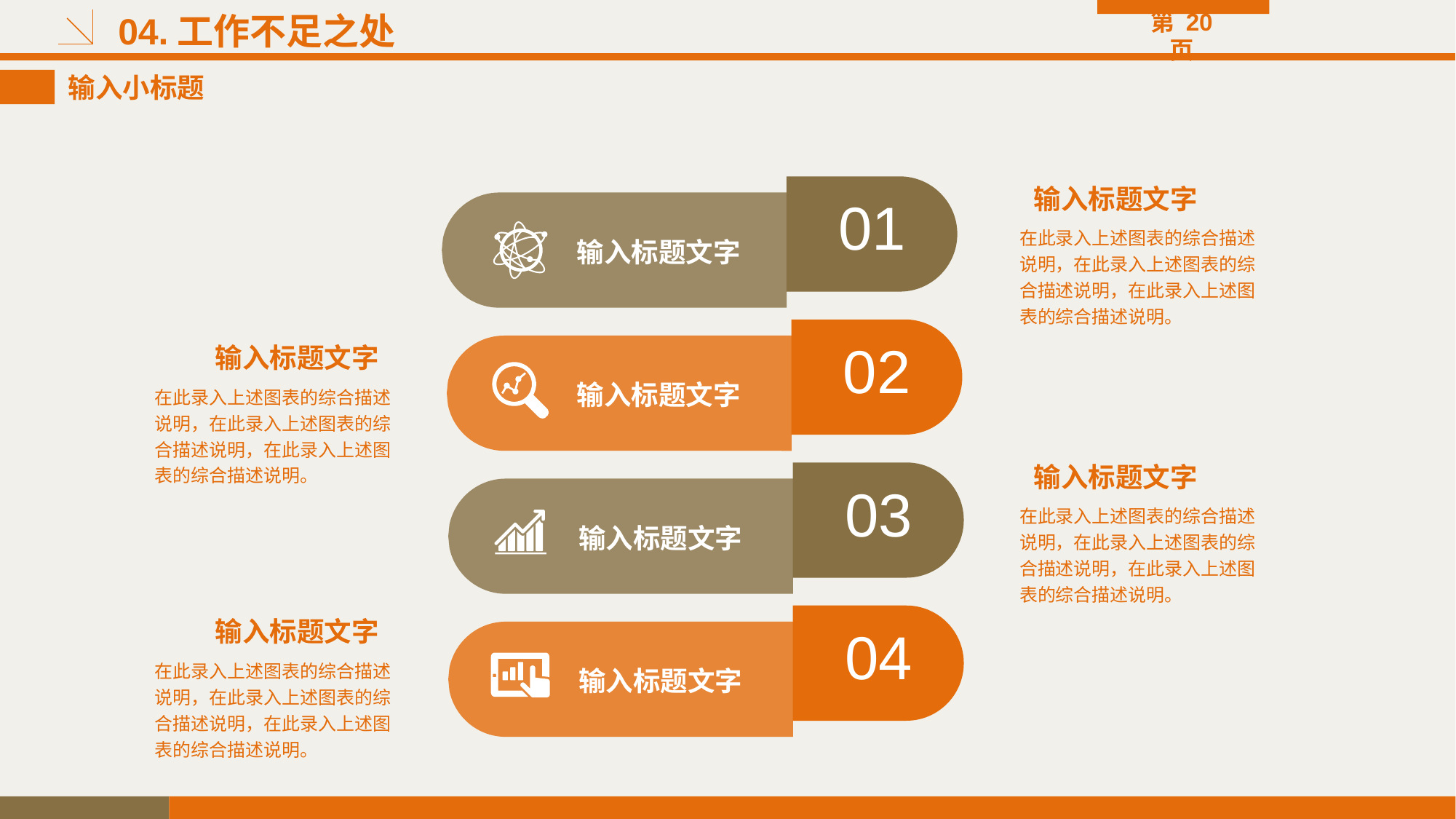

# 04.工作不足之处

第 20 页
输入小标题

01
输入标题文字
在此录入上述图表的综合描述说明，在此录入上述图表的综合描述说明，在此录入上述图表的综合描述说明。

输入标题文字

02
输入标题文字
在此录入上述图表的综合描述说明，在此录入上述图表的综合描述说明，在此录入上述图表的综合描述说明。

输入标题文字
输入标题文字
在此录入上述图表的综合描述说明，在此录入上述图表的综合描述说明，在此录入上述图表的综合描述说明。

03

输入标题文字

04
输入标题文字
在此录入上述图表的综合描述说明，在此录入上述图表的综合描述说明，在此录入上述图表的综合描述说明。

输入标题文字